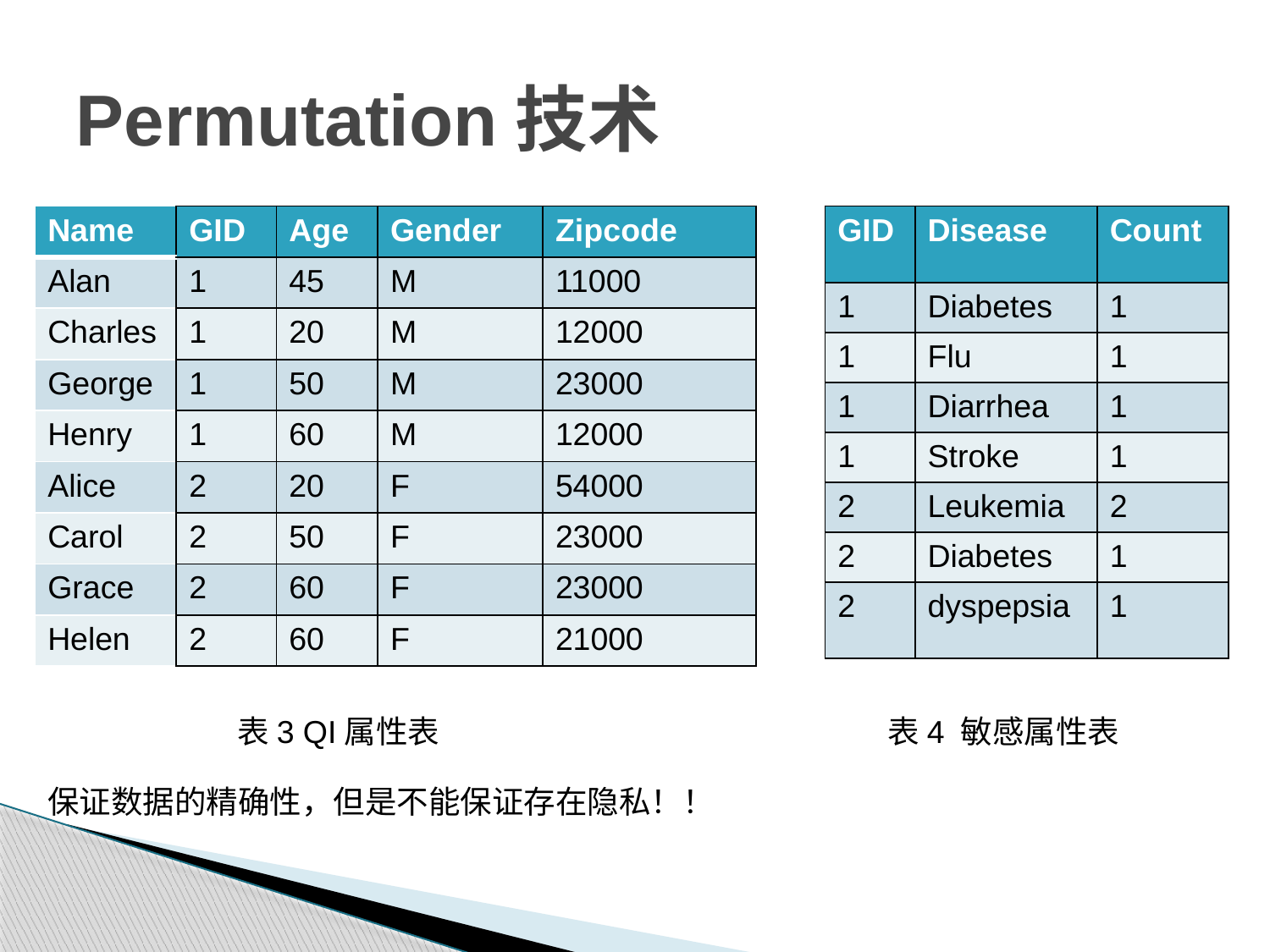

# Permutation技术
| Name | GID | Age | Gender | Zipcode |
| --- | --- | --- | --- | --- |
| Alan | 1 | 45 | M | 11000 |
| Charles | 1 | 20 | M | 12000 |
| George | 1 | 50 | M | 23000 |
| Henry | 1 | 60 | M | 12000 |
| Alice | 2 | 20 | F | 54000 |
| Carol | 2 | 50 | F | 23000 |
| Grace | 2 | 60 | F | 23000 |
| Helen | 2 | 60 | F | 21000 |
| GID | Disease | Count |
| --- | --- | --- |
| 1 | Diabetes | 1 |
| 1 | Flu | 1 |
| 1 | Diarrhea | 1 |
| 1 | Stroke | 1 |
| 2 | Leukemia | 2 |
| 2 | Diabetes | 1 |
| 2 | dyspepsia | 1 |
表3 QI属性表
表4 敏感属性表
保证数据的精确性，但是不能保证存在隐私！！